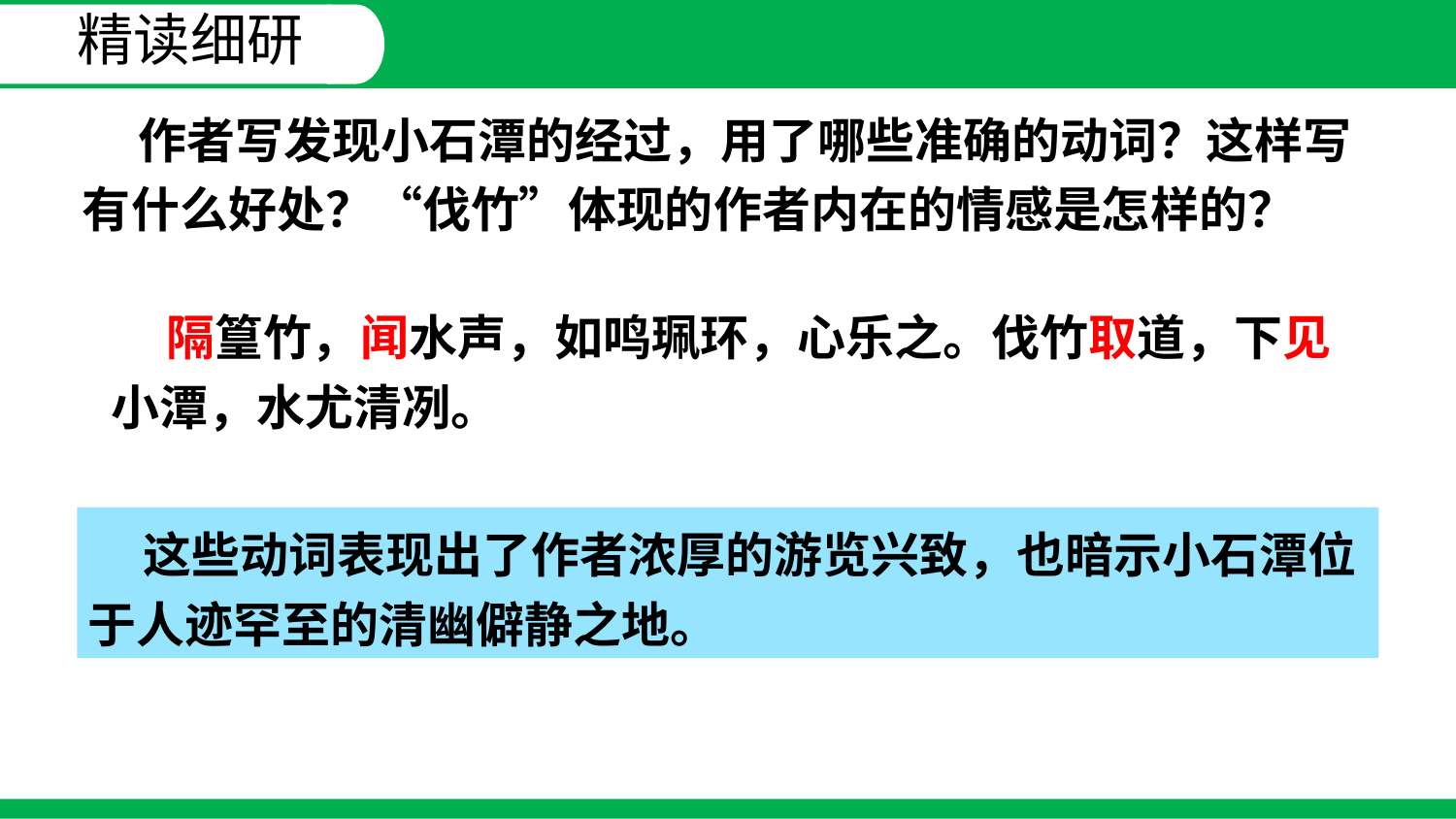

精读细研
    作者写发现小石潭的经过，用了哪些准确的动词？这样写有什么好处？“伐竹”体现的作者内在的情感是怎样的？
    隔篁竹，闻水声，如鸣珮环，心乐之。伐竹取道，下见小潭，水尤清冽。
    这些动词表现出了作者浓厚的游览兴致，也暗示小石潭位于人迹罕至的清幽僻静之地。